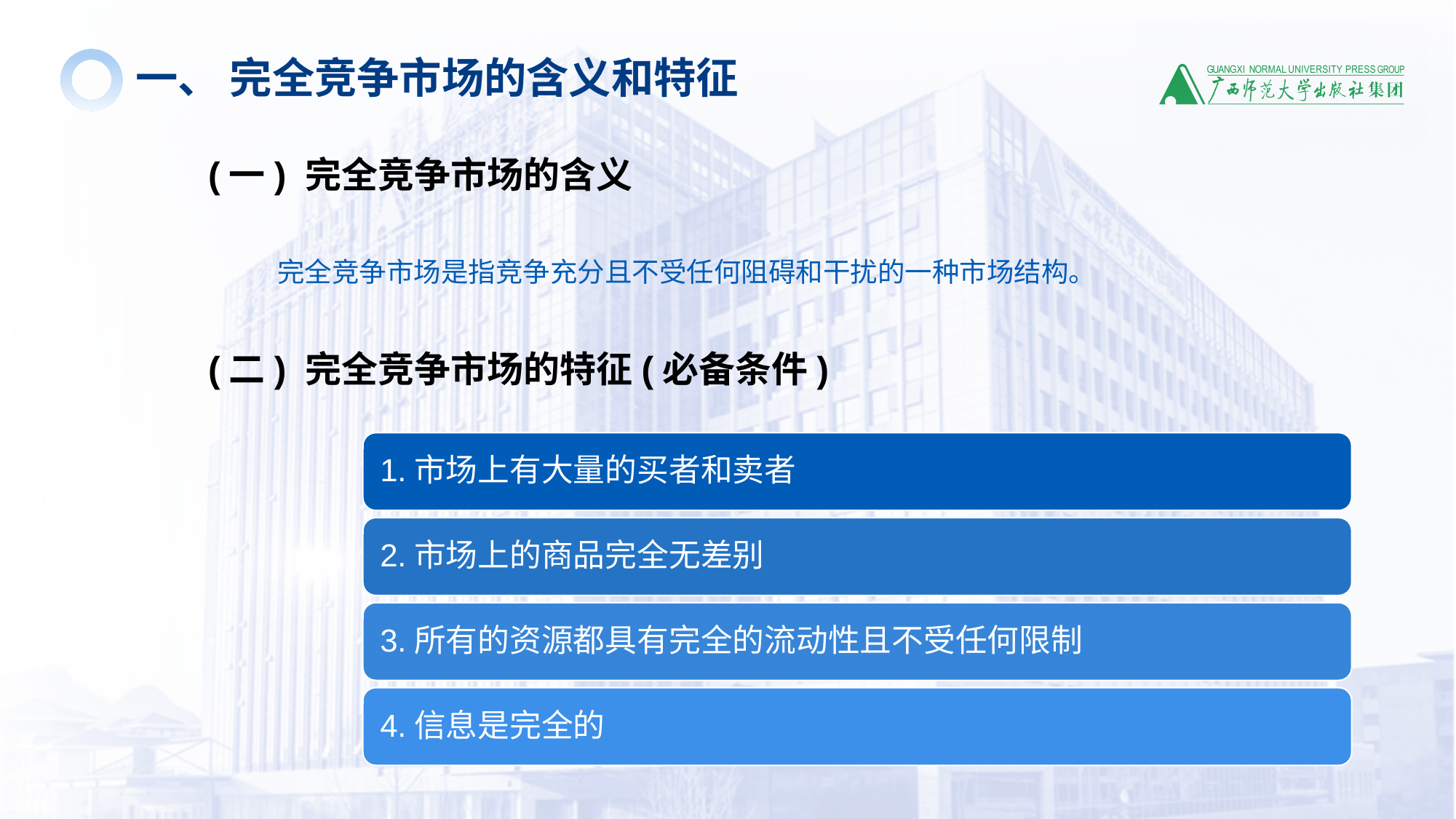

一、 完全竞争市场的含义和特征

(一) 完全竞争市场的含义
完全竞争市场是指竞争充分且不受任何阻碍和干扰的一种市场结构。
(二) 完全竞争市场的特征(必备条件)
1.市场上有大量的买者和卖者
2.市场上的商品完全无差别
3.所有的资源都具有完全的流动性且不受任何限制
4.信息是完全的